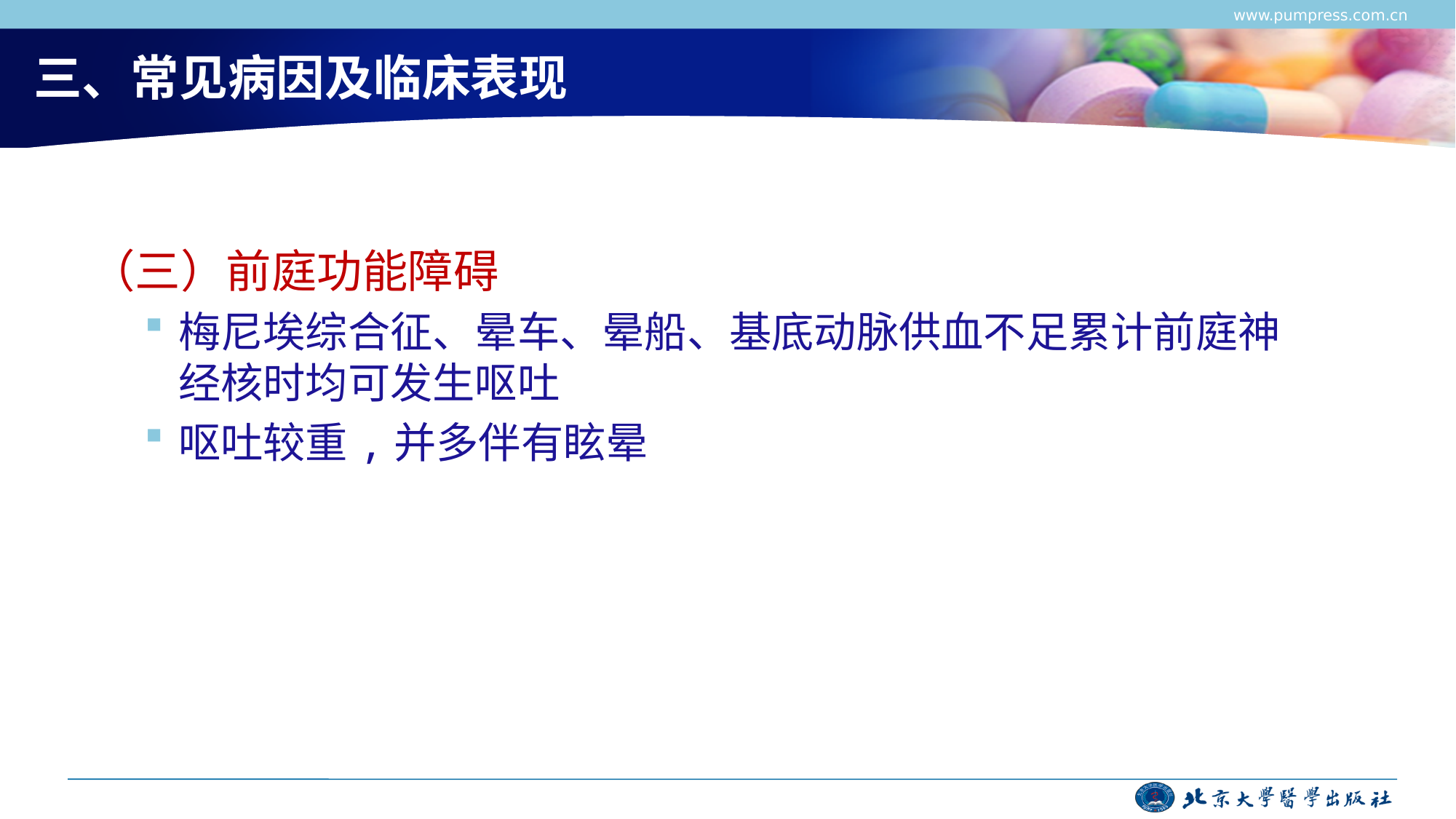

www.pumpress.com.cn
# 三、常见病因及临床表现
（三）前庭功能障碍
梅尼埃综合征、晕车、晕船、基底动脉供血不足累计前庭神经核时均可发生呕吐
呕吐较重,并多伴有眩晕